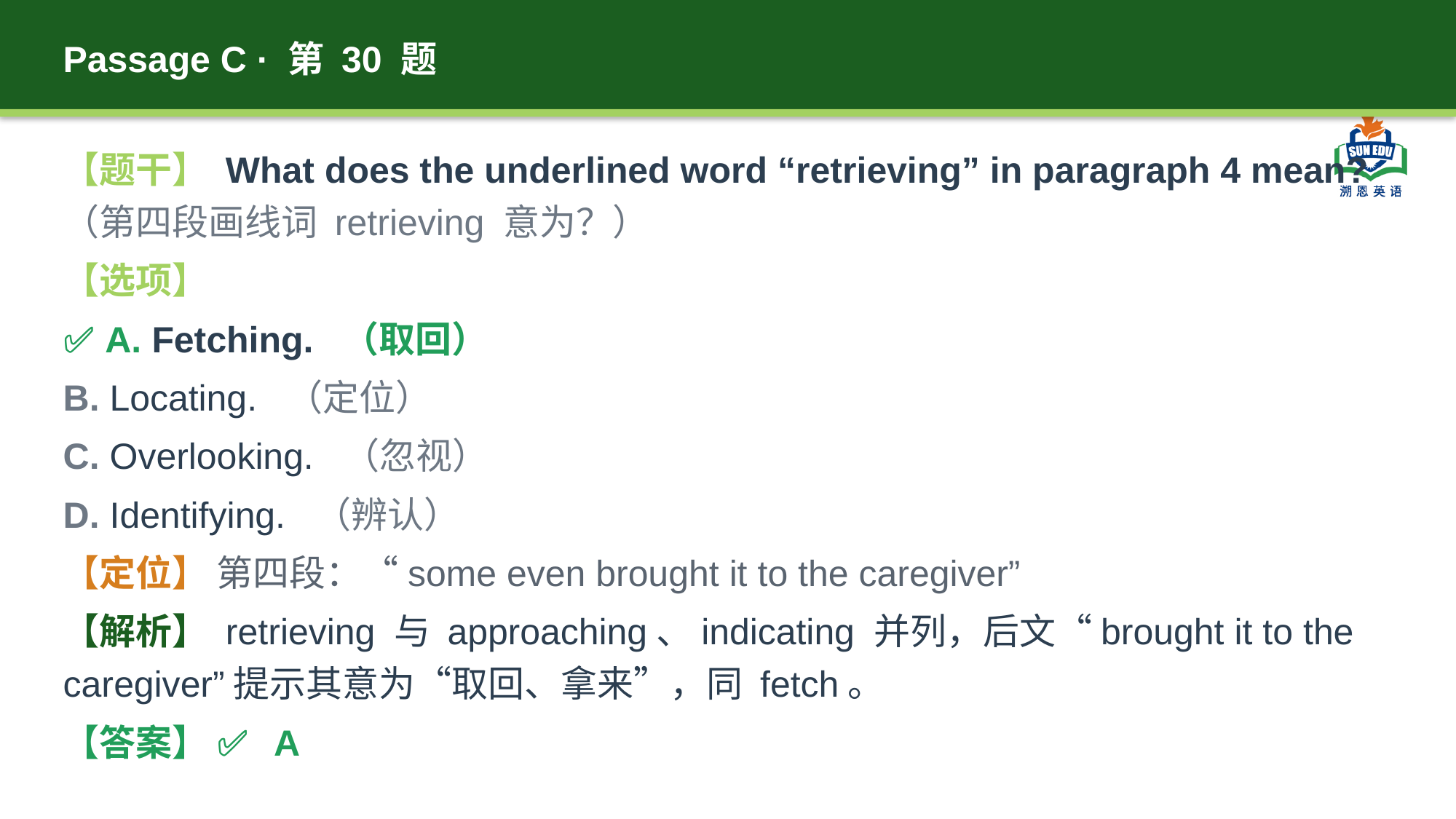

Passage C · 第 30 题

【题干】 What does the underlined word “retrieving” in paragraph 4 mean?  （第四段画线词 retrieving 意为？）
【选项】
✅ A. Fetching.  （取回）
B. Locating.  （定位）
C. Overlooking.  （忽视）
D. Identifying.  （辨认）
【定位】 第四段：“some even brought it to the caregiver”
【解析】 retrieving 与 approaching、indicating 并列，后文“brought it to the caregiver”提示其意为“取回、拿来”，同 fetch。
【答案】 ✅  A